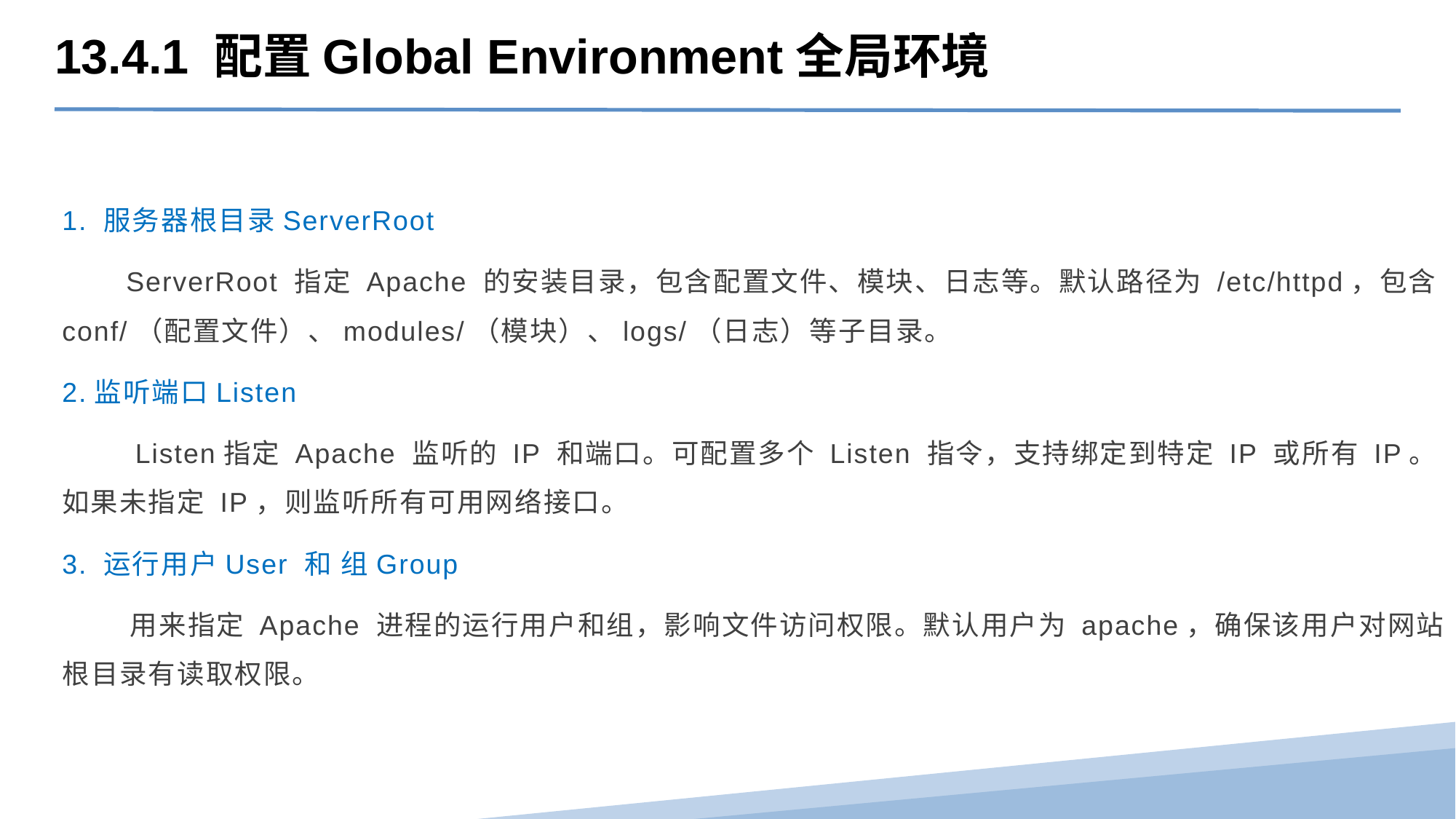

13.4.1 配置Global Environment全局环境
1. 服务器根目录ServerRoot
       ServerRoot 指定 Apache 的安装目录，包含配置文件、模块、日志等。默认路径为 /etc/httpd，包含 conf/（配置文件）、modules/（模块）、logs/（日志）等子目录。
2.监听端口Listen
        Listen指定 Apache 监听的 IP 和端口。可配置多个 Listen 指令，支持绑定到特定 IP 或所有 IP。如果未指定 IP，则监听所有可用网络接口。
3. 运行用户User 和 组Group
        用来指定 Apache 进程的运行用户和组，影响文件访问权限。默认用户为 apache，确保该用户对网站根目录有读取权限。